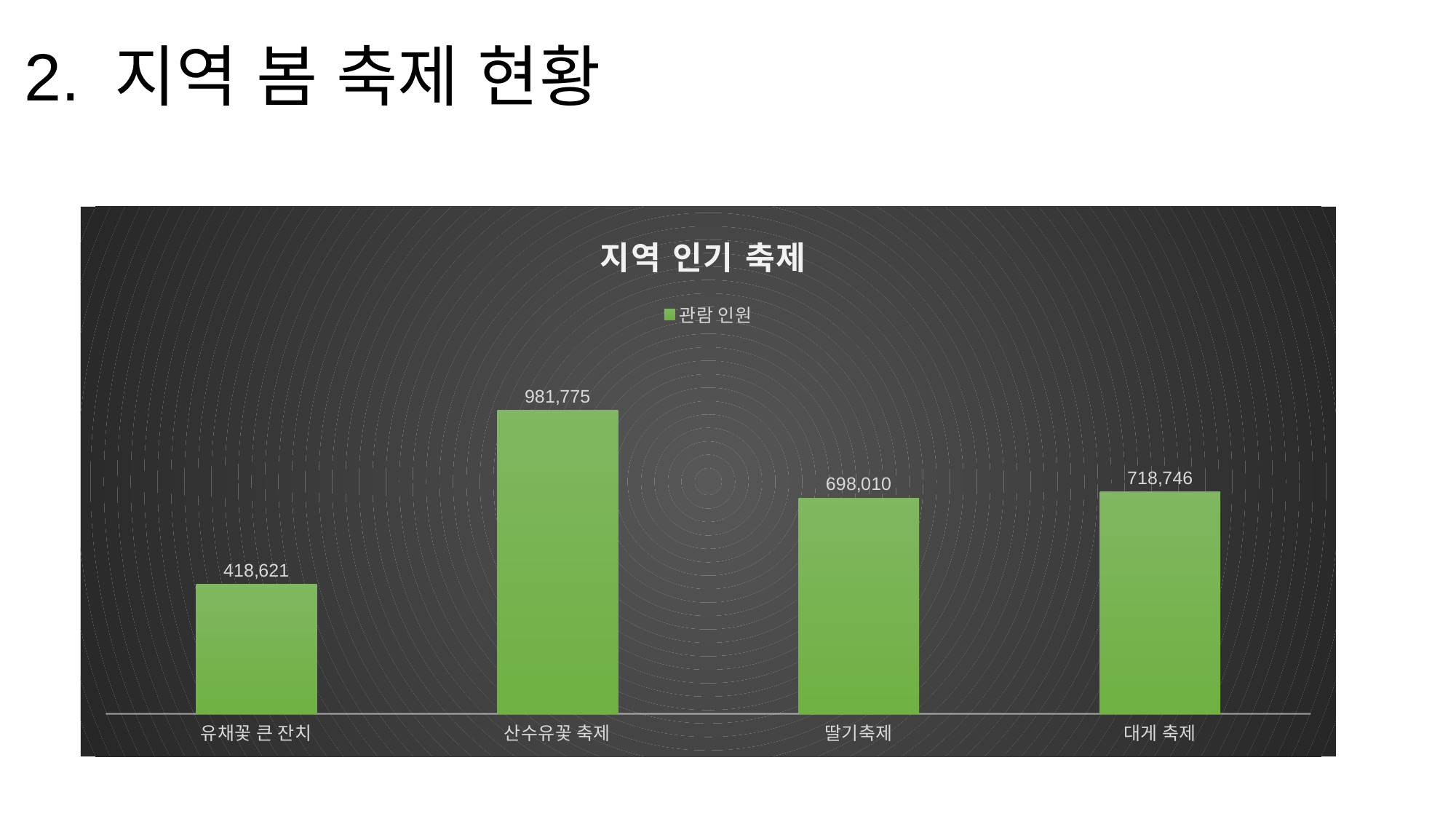

# 2. 지역 봄 축제 현황

### Chart: 지역 인기 축제

| Category | 관람 인원 |
|---|---|
| 유채꽃 큰 잔치 | 418621.0 |
| 산수유꽃 축제 | 981775.0 |
| 딸기축제 | 698010.0 |
| 대게 축제 | 718746.0 |